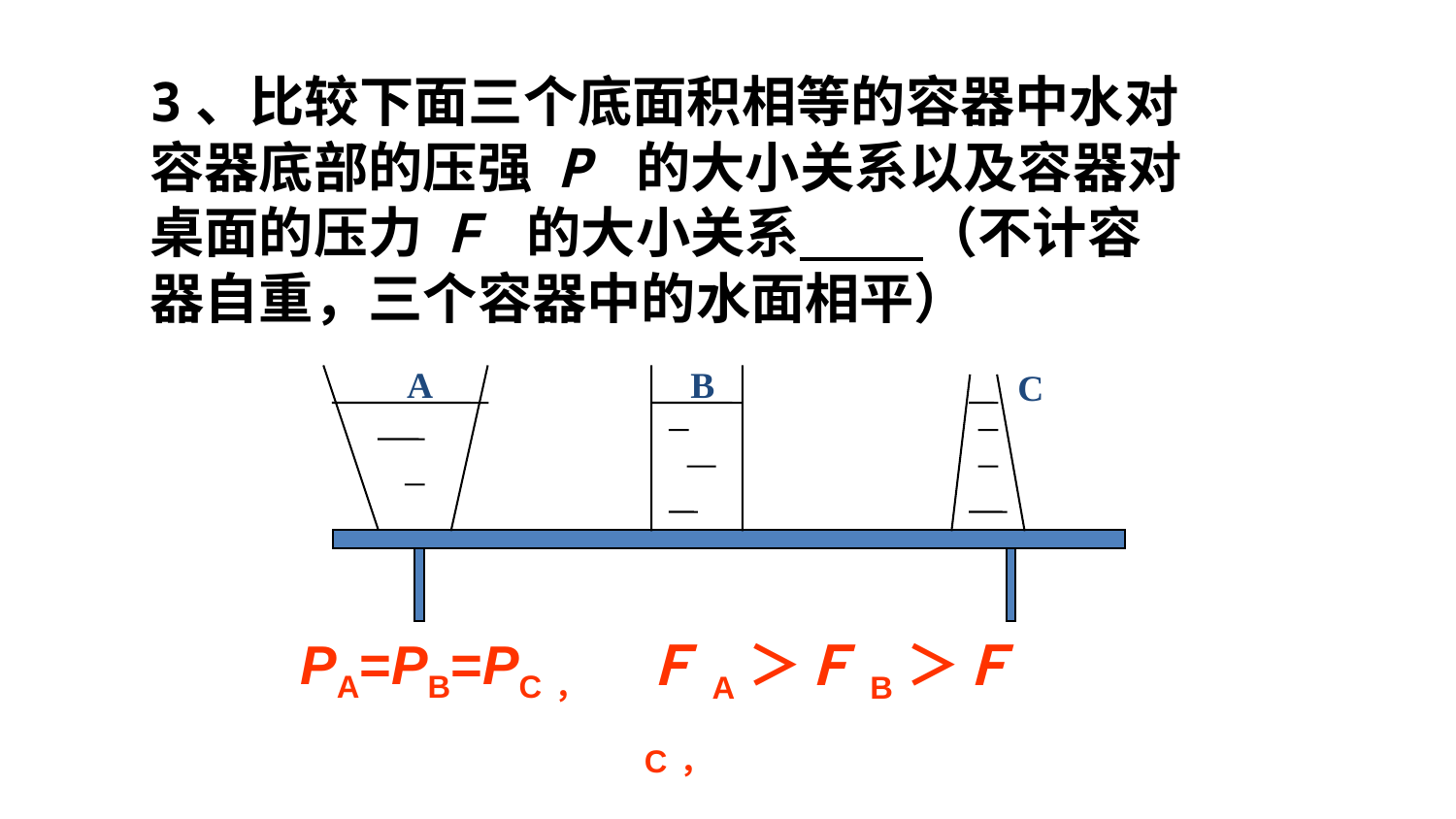

3、比较下面三个底面积相等的容器中水对容器底部的压强 P 的大小关系以及容器对桌面的压力 F 的大小关系          （不计容器自重，三个容器中的水面相平）
A
B
C

PA=PB=PC，
ＦA＞ＦB＞ＦC，